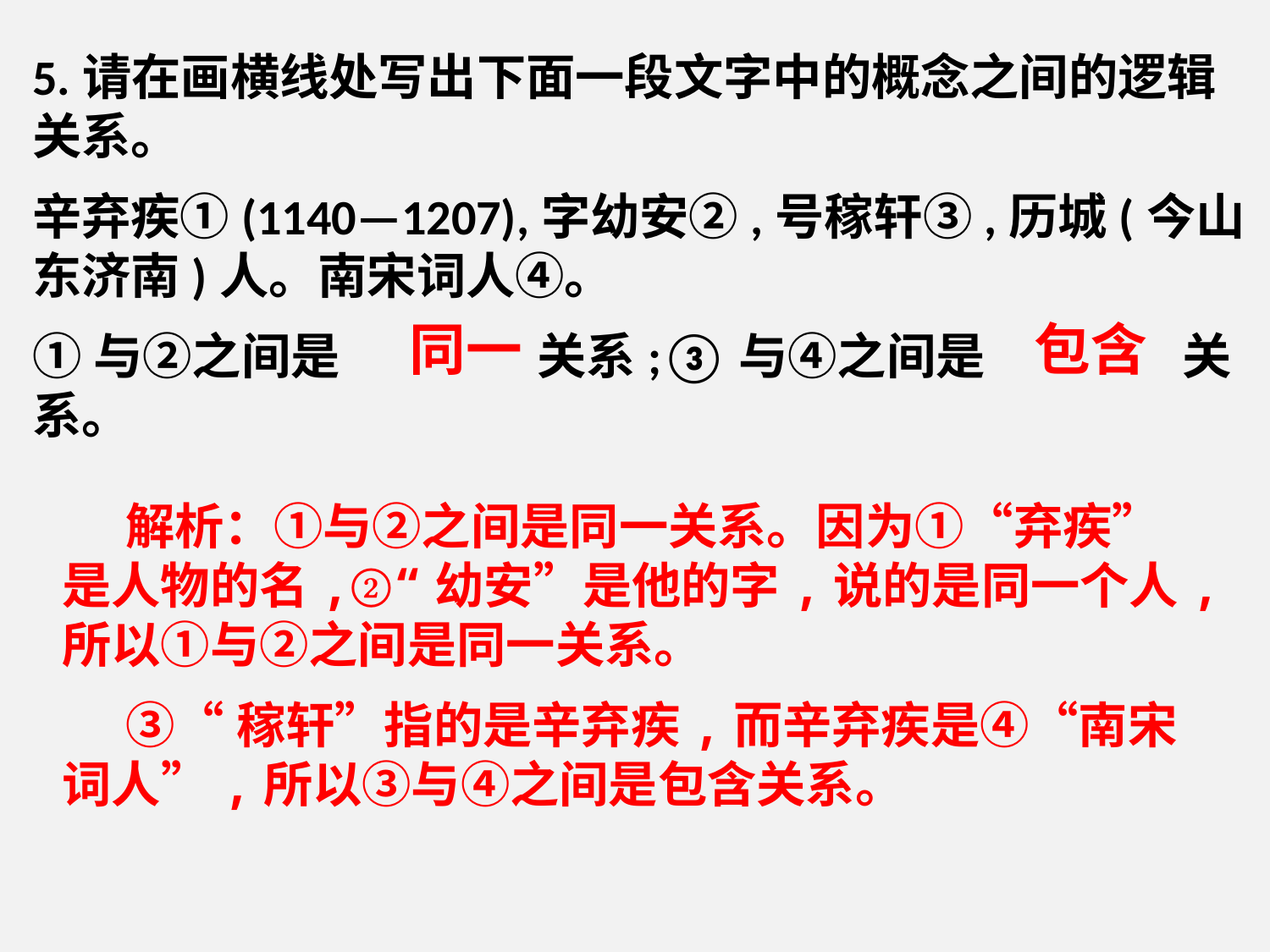

5.请在画横线处写出下面一段文字中的概念之间的逻辑关系。
辛弃疾①(1140—1207),字幼安②,号稼轩③,历城(今山东济南)人。南宋词人④。
①与②之间是　　　　关系;③与④之间是　　　　关系。
同一
包含
解析：①与②之间是同一关系。因为①“弃疾”是人物的名,②“幼安”是他的字,说的是同一个人,所以①与②之间是同一关系。
③“稼轩”指的是辛弃疾,而辛弃疾是④“南宋词人”,所以③与④之间是包含关系。